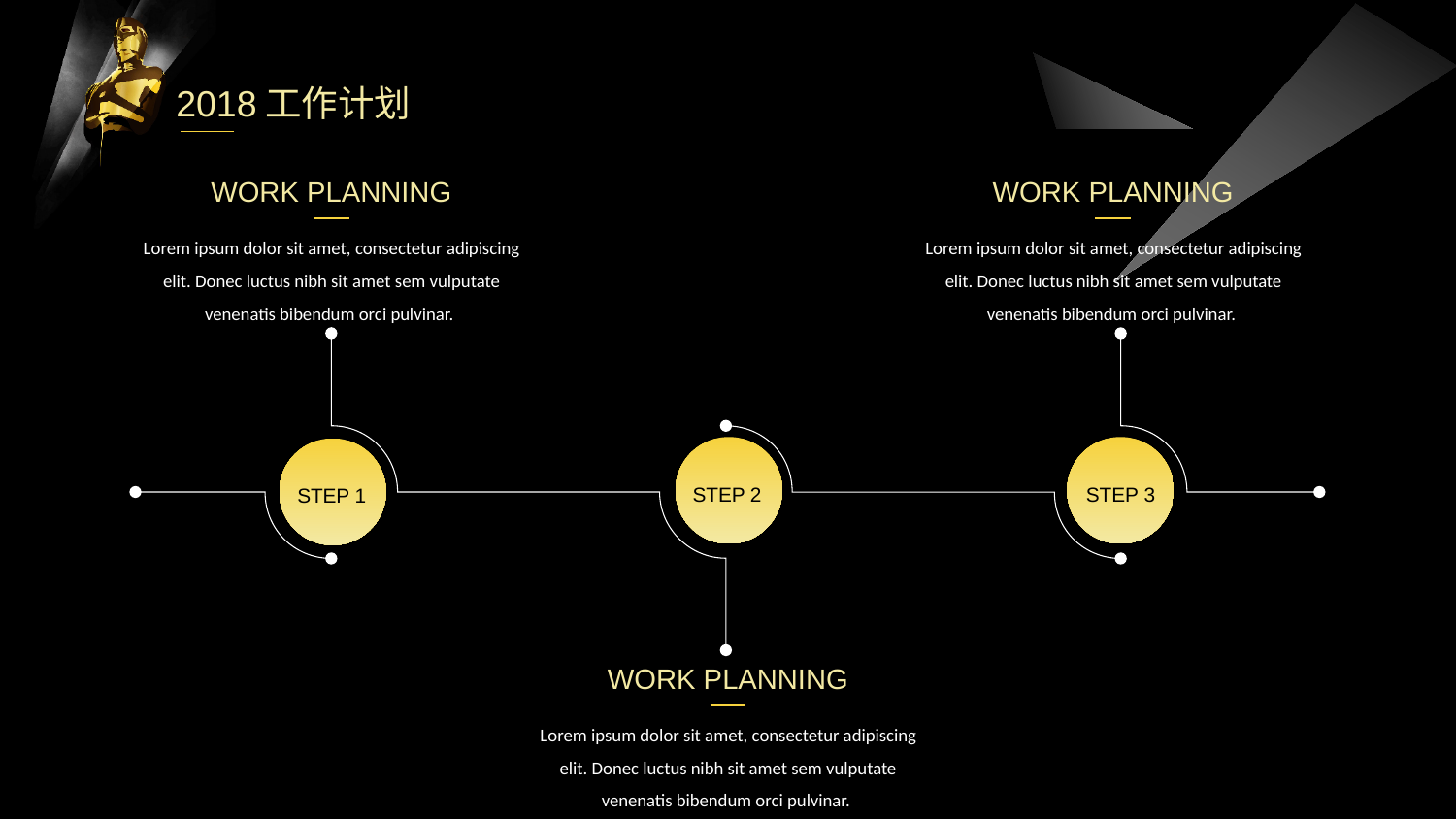

2018工作计划
WORK PLANNING
WORK PLANNING
Lorem ipsum dolor sit amet, consectetur adipiscing elit. Donec luctus nibh sit amet sem vulputate venenatis bibendum orci pulvinar.
Lorem ipsum dolor sit amet, consectetur adipiscing elit. Donec luctus nibh sit amet sem vulputate venenatis bibendum orci pulvinar.

STEP 2
STEP 3
STEP 1

WORK PLANNING
Lorem ipsum dolor sit amet, consectetur adipiscing elit. Donec luctus nibh sit amet sem vulputate venenatis bibendum orci pulvinar.